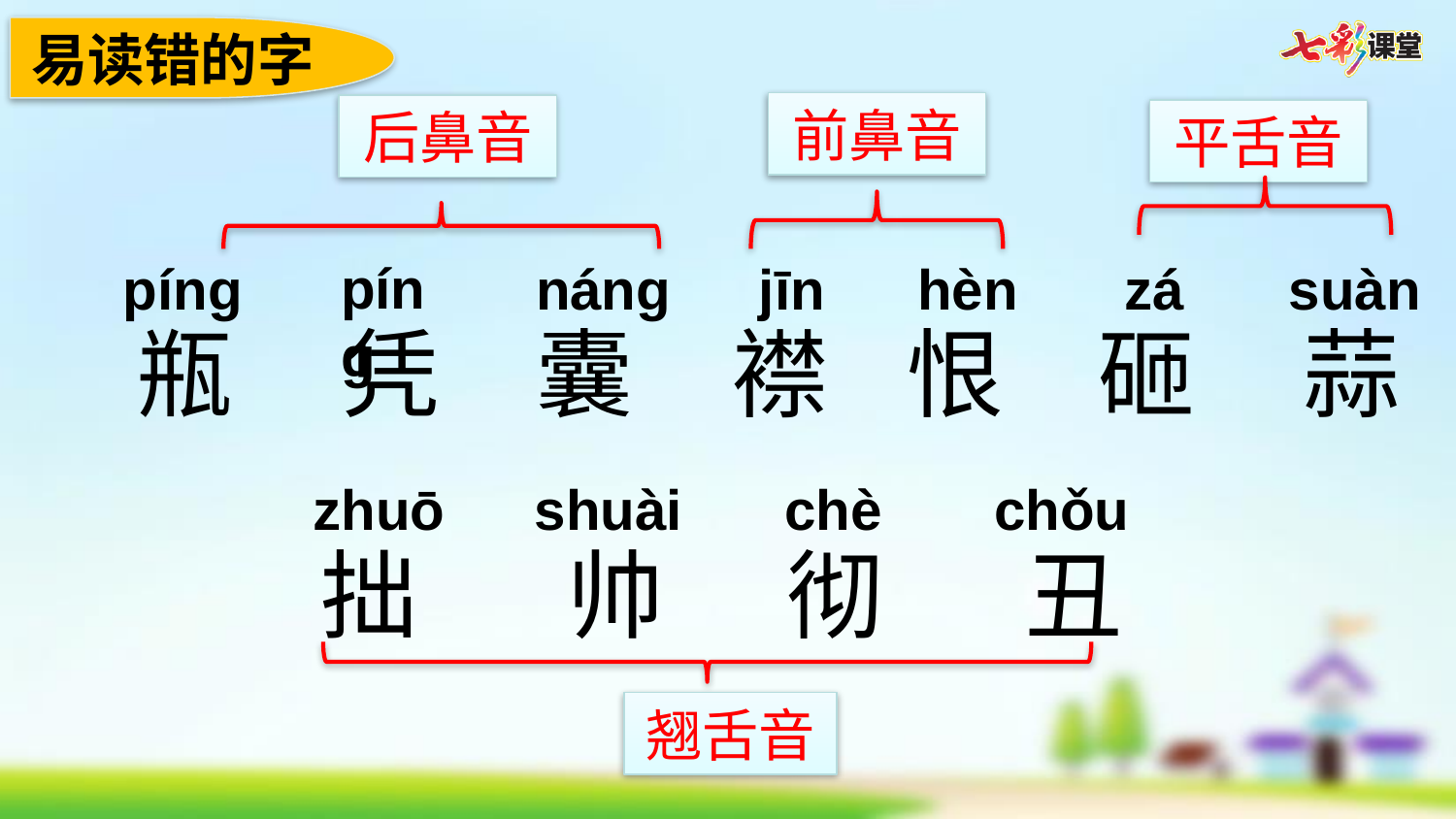

易读错的字

前鼻音

后鼻音
平舌音
pínɡ
pínɡ
nánɡ
jīn
hèn
zá
suàn

瓶
凭
囊
襟
恨
砸
蒜
zhuō
shuài
chè
chǒu
拙
帅
彻
丑
翘舌音